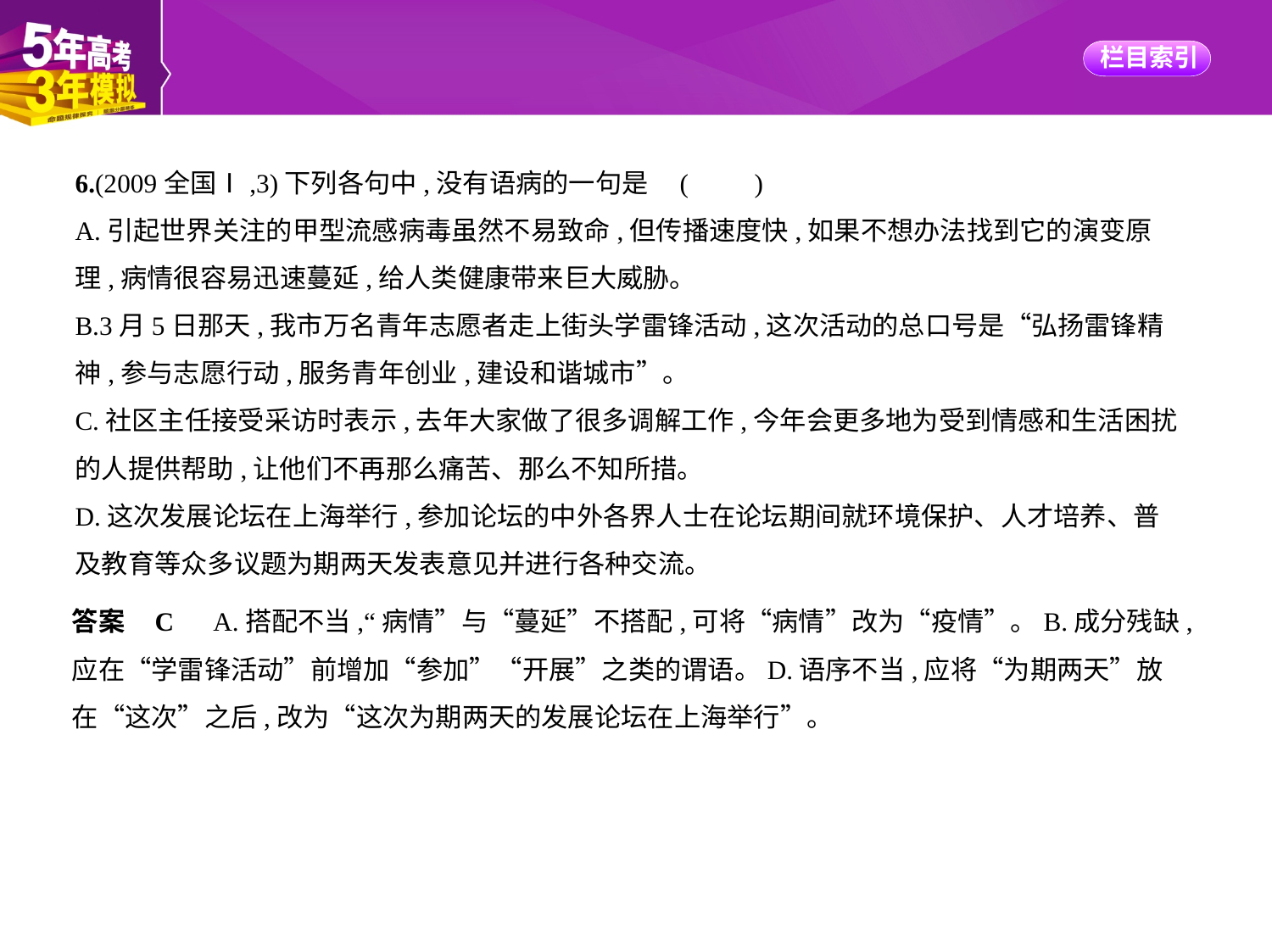

6.(2009全国Ⅰ,3)下列各句中,没有语病的一句是 (　　)
A.引起世界关注的甲型流感病毒虽然不易致命,但传播速度快,如果不想办法找到它的演变原
理,病情很容易迅速蔓延,给人类健康带来巨大威胁。
B.3月5日那天,我市万名青年志愿者走上街头学雷锋活动,这次活动的总口号是“弘扬雷锋精
神,参与志愿行动,服务青年创业,建设和谐城市”。
C.社区主任接受采访时表示,去年大家做了很多调解工作,今年会更多地为受到情感和生活困扰
的人提供帮助,让他们不再那么痛苦、那么不知所措。
D.这次发展论坛在上海举行,参加论坛的中外各界人士在论坛期间就环境保护、人才培养、普
及教育等众多议题为期两天发表意见并进行各种交流。
答案    C　A.搭配不当,“病情”与“蔓延”不搭配,可将“病情”改为“疫情”。B.成分残缺,
应在“学雷锋活动”前增加“参加”“开展”之类的谓语。D.语序不当,应将“为期两天”放
在“这次”之后,改为“这次为期两天的发展论坛在上海举行”。